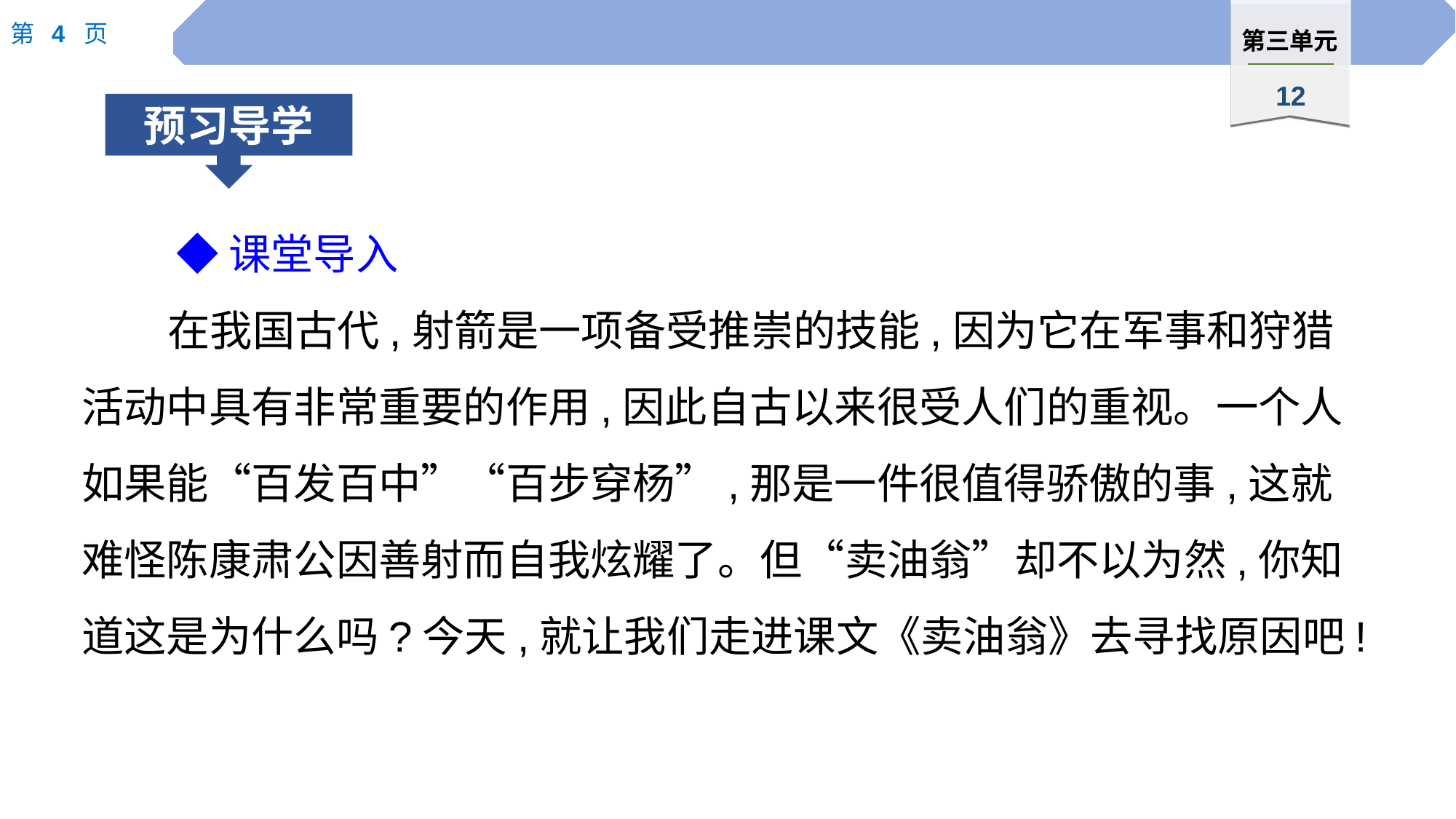

◆课堂导入

在我国古代,射箭是一项备受推崇的技能,因为它在军事和狩猎活动中具有非常重要的作用,因此自古以来很受人们的重视。一个人如果能“百发百中”“百步穿杨”,那是一件很值得骄傲的事,这就难怪陈康肃公因善射而自我炫耀了。但“卖油翁”却不以为然,你知道这是为什么吗?今天,就让我们走进课文《卖油翁》去寻找原因吧!